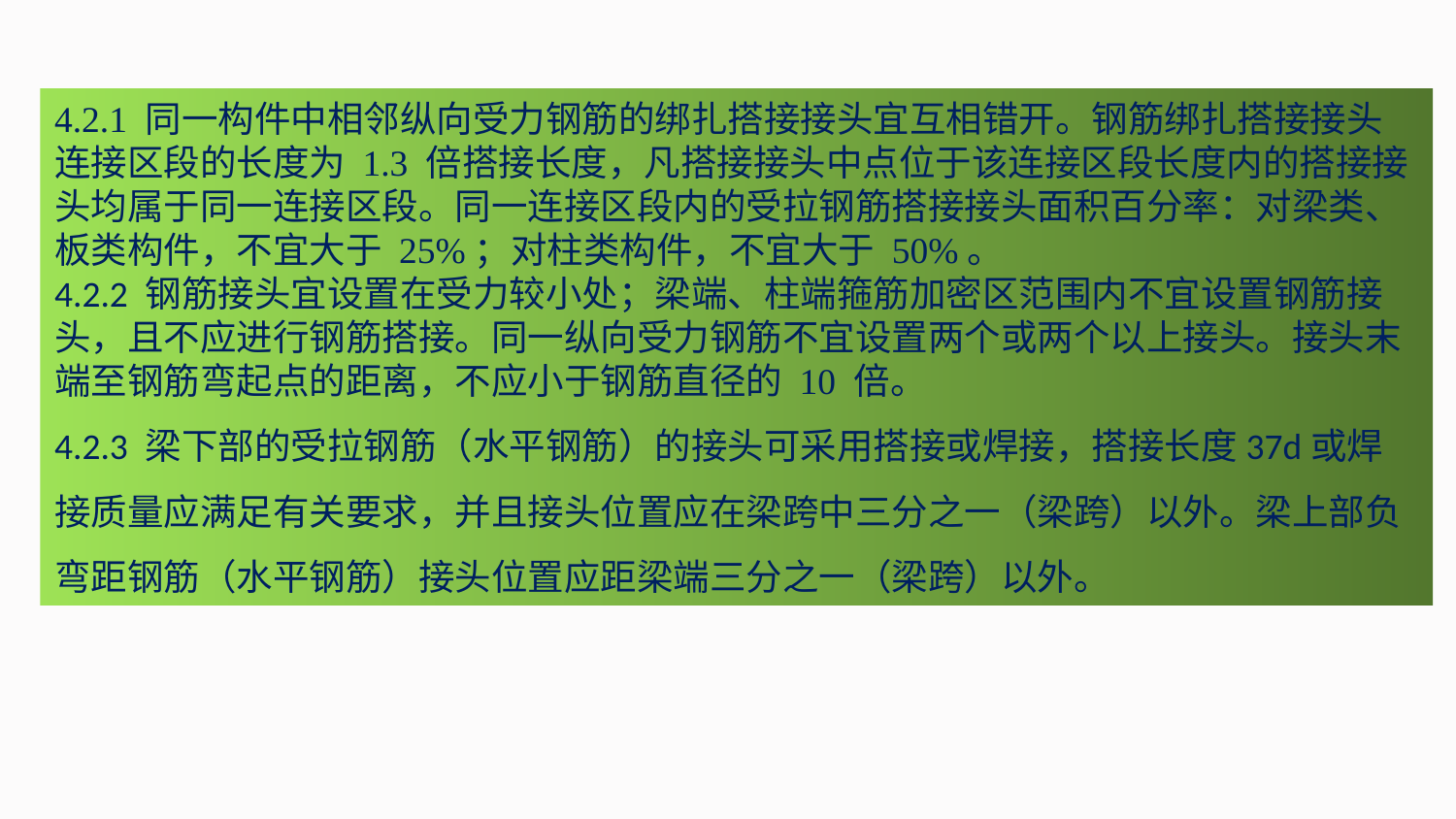

4.2.1 同一构件中相邻纵向受力钢筋的绑扎搭接接头宜互相错开。钢筋绑扎搭接接头连接区段的长度为 1.3 倍搭接长度，凡搭接接头中点位于该连接区段长度内的搭接接头均属于同一连接区段。同一连接区段内的受拉钢筋搭接接头面积百分率：对梁类、板类构件，不宜大于 25%；对柱类构件，不宜大于 50%。4.2.2 钢筋接头宜设置在受力较小处；梁端、柱端箍筋加密区范围内不宜设置钢筋接头，且不应进行钢筋搭接。同一纵向受力钢筋不宜设置两个或两个以上接头。接头末端至钢筋弯起点的距离，不应小于钢筋直径的 10 倍。4.2.3 梁下部的受拉钢筋（水平钢筋）的接头可采用搭接或焊接，搭接长度37d或焊接质量应满足有关要求，并且接头位置应在梁跨中三分之一（梁跨）以外。梁上部负弯距钢筋（水平钢筋）接头位置应距梁端三分之一（梁跨）以外。